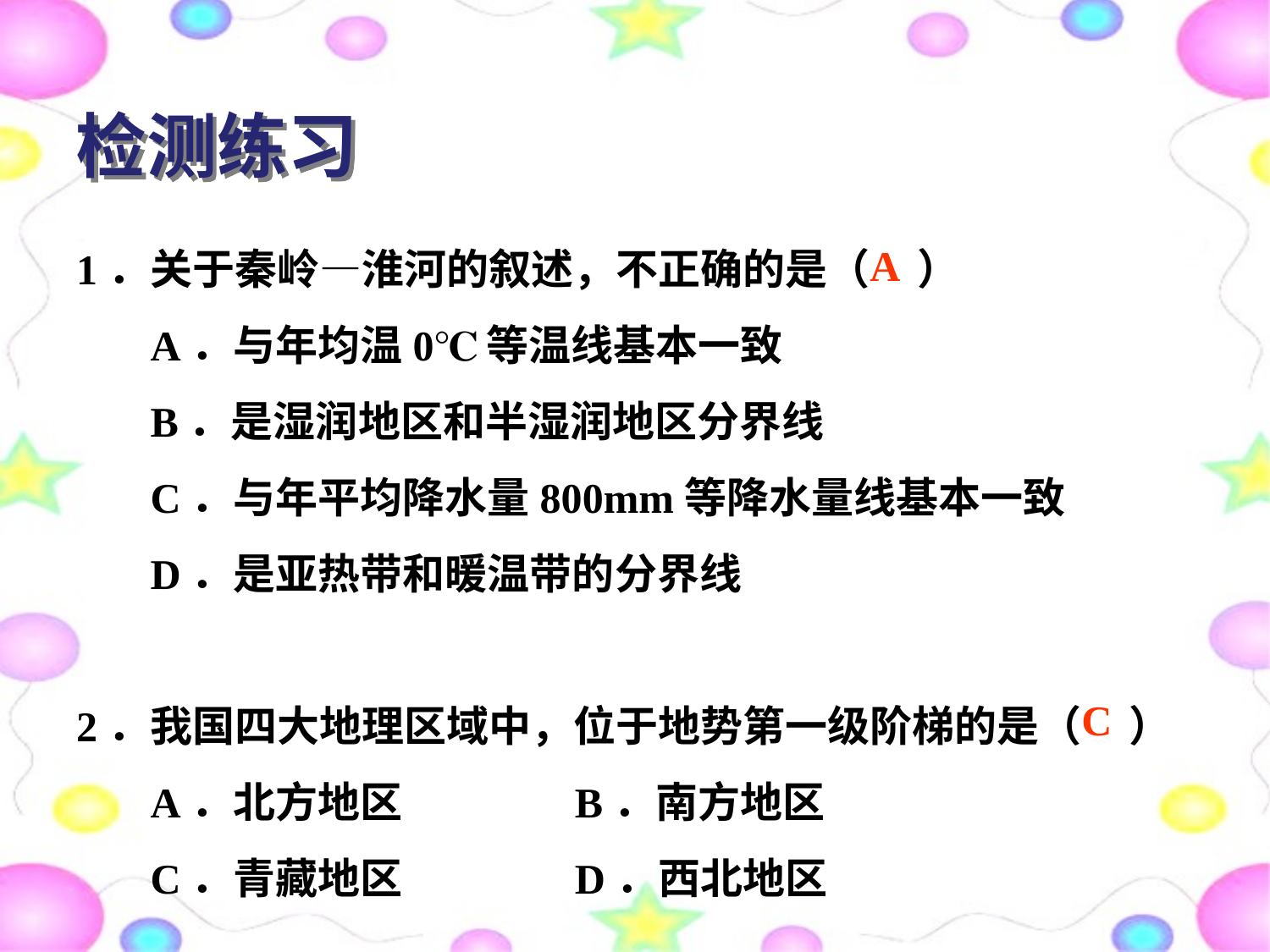

检测练习
1．关于秦岭—淮河的叙述，不正确的是（     ）
       A．与年均温0℃等温线基本一致
       B．是湿润地区和半湿润地区分界线
       C．与年平均降水量800mm等降水量线基本一致
       D．是亚热带和暖温带的分界线

2．我国四大地理区域中，位于地势第一级阶梯的是（     ）
       A．北方地区                 B．南方地区
       C．青藏地区                 D．西北地区
A
C